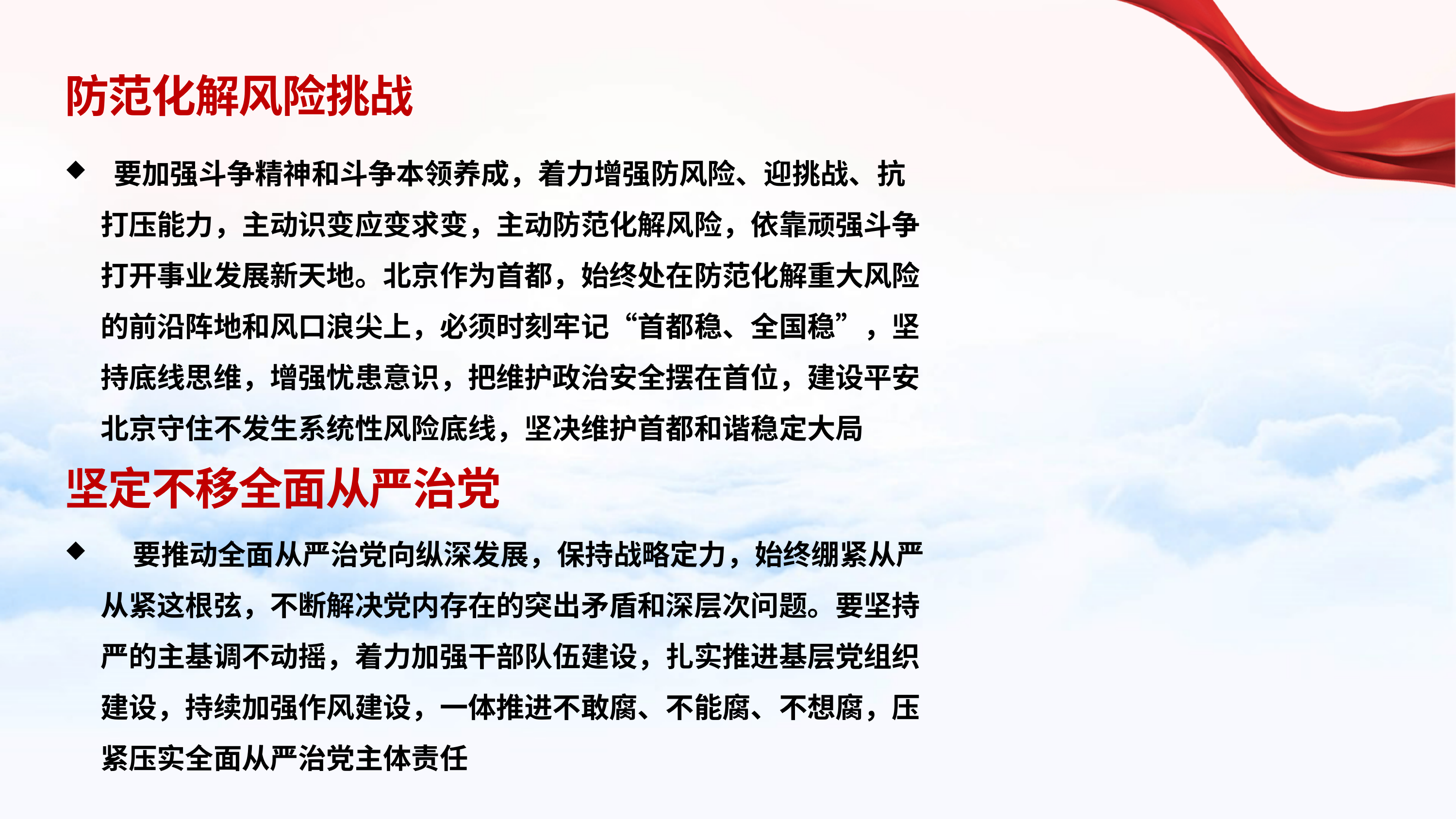

# 防范化解风险挑战
 要加强斗争精神和斗争本领养成，着力增强防风险、迎挑战、抗打压能力，主动识变应变求变，主动防范化解风险，依靠顽强斗争打开事业发展新天地。北京作为首都，始终处在防范化解重大风险的前沿阵地和风口浪尖上，必须时刻牢记“首都稳、全国稳”，坚持底线思维，增强忧患意识，把维护政治安全摆在首位，建设平安北京守住不发生系统性风险底线，坚决维护首都和谐稳定大局

    要推动全面从严治党向纵深发展，保持战略定力，始终绷紧从严从紧这根弦，不断解决党内存在的突出矛盾和深层次问题。要坚持严的主基调不动摇，着力加强干部队伍建设，扎实推进基层党组织建设，持续加强作风建设，一体推进不敢腐、不能腐、不想腐，压紧压实全面从严治党主体责任
坚定不移全面从严治党